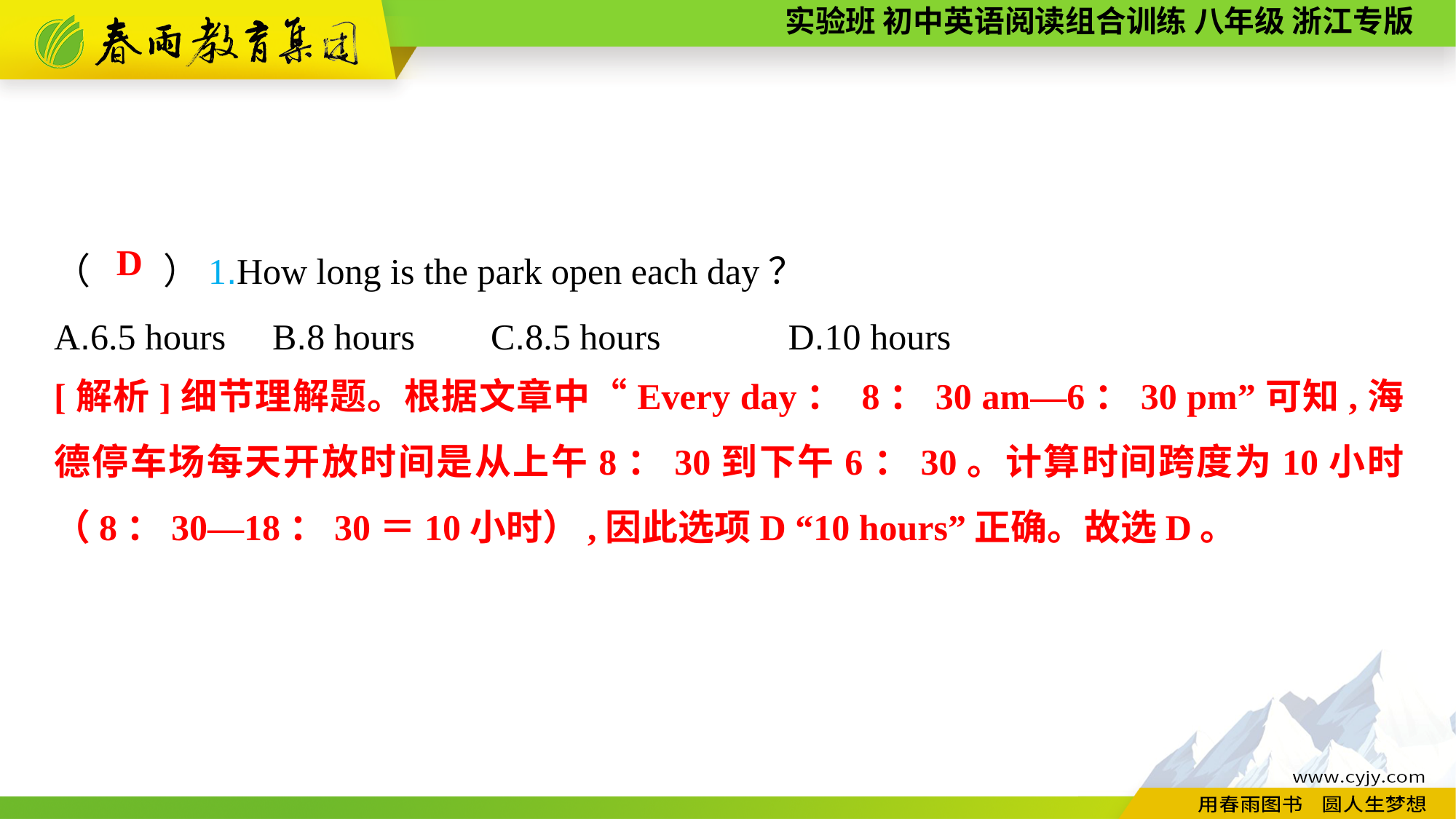

（　　）1.How long is the park open each day？
A.6.5 hours	B.8 hours	C.8.5 hours              D.10 hours
D
[解析]细节理解题。根据文章中“Every day： 8：30 am—6：30 pm”可知,海德停车场每天开放时间是从上午8：30到下午6：30。计算时间跨度为10小时（8：30—18：30＝10小时）,因此选项D “10 hours”正确。故选D。